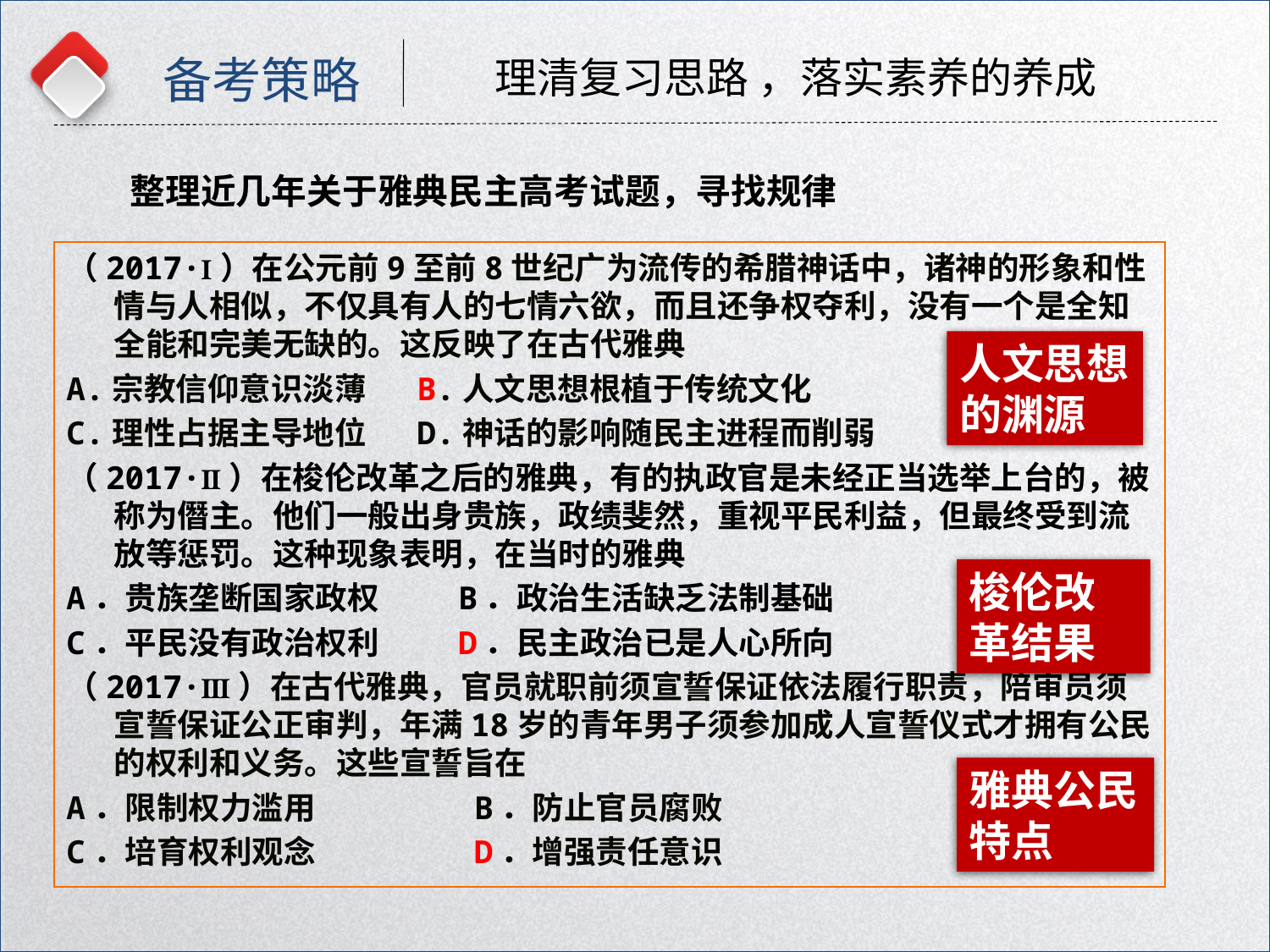

备考策略
理清复习思路 ，落实素养的养成

整理近几年关于雅典民主高考试题，寻找规律
（2017·Ⅰ）在公元前9至前8世纪广为流传的希腊神话中，诸神的形象和性情与人相似，不仅具有人的七情六欲，而且还争权夺利，没有一个是全知全能和完美无缺的。这反映了在古代雅典
A.宗教信仰意识淡薄      B.人文思想根植于传统文化
C.理性占据主导地位      D.神话的影响随民主进程而削弱
（2017·Ⅱ）在梭伦改革之后的雅典，有的执政官是未经正当选举上台的，被称为僭主。他们一般出身贵族，政绩斐然，重视平民利益，但最终受到流放等惩罚。这种现象表明，在当时的雅典
A．贵族垄断国家政权          B．政治生活缺乏法制基础
C．平民没有政治权利          D．民主政治已是人心所向
（2017·Ⅲ）在古代雅典，官员就职前须宣誓保证依法履行职责，陪审员须宣誓保证公正审判，年满18岁的青年男子须参加成人宣誓仪式才拥有公民的权利和义务。这些宣誓旨在
A．限制权力滥用                     B．防止官员腐败
C．培育权利观念                     D．增强责任意识
人文思想的渊源
梭伦改革结果
雅典公民特点